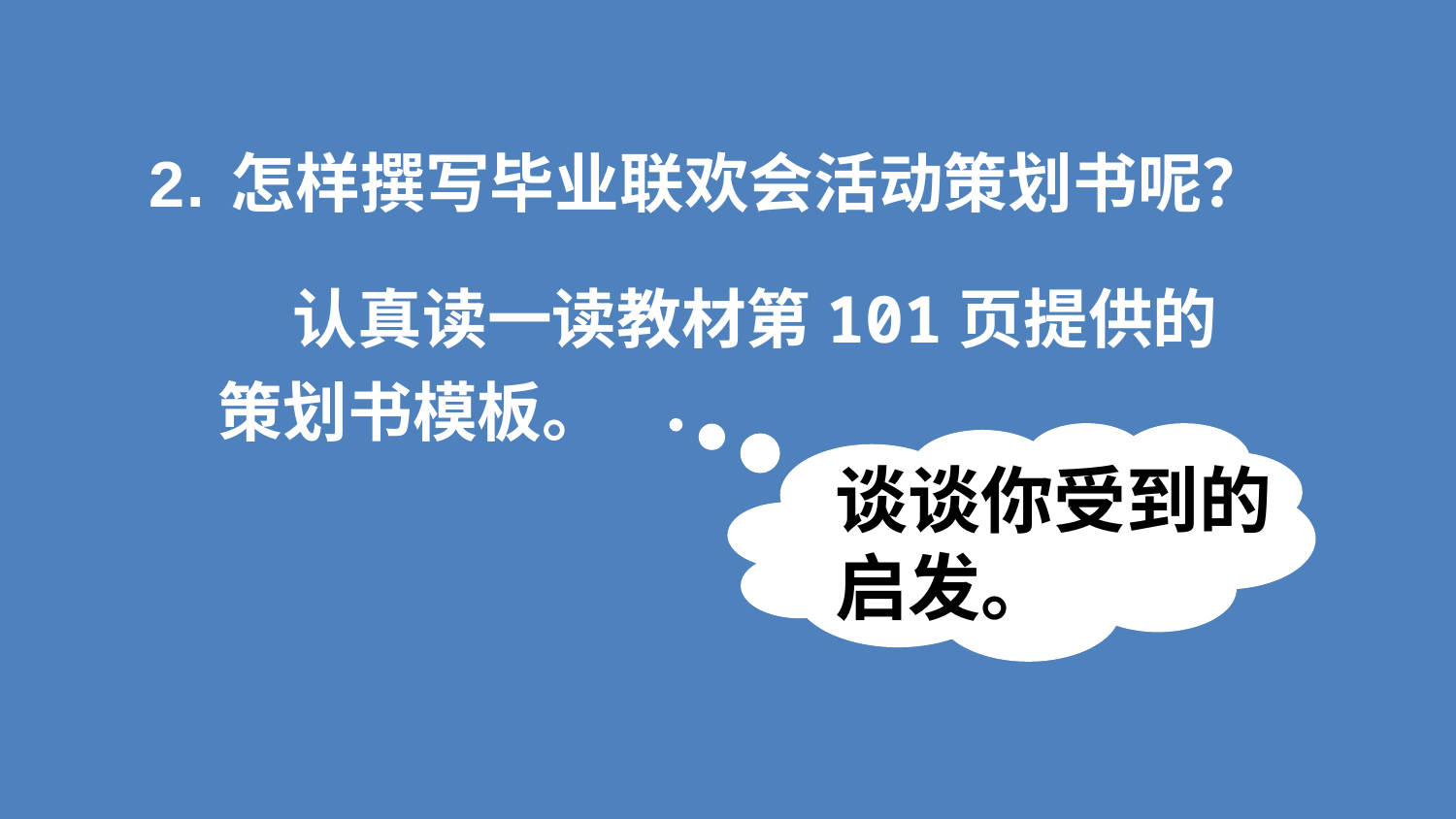

怎样撰写毕业联欢会活动策划书呢？
    认真读一读教材第101页提供的策划书模板。

谈谈你受到的启发。